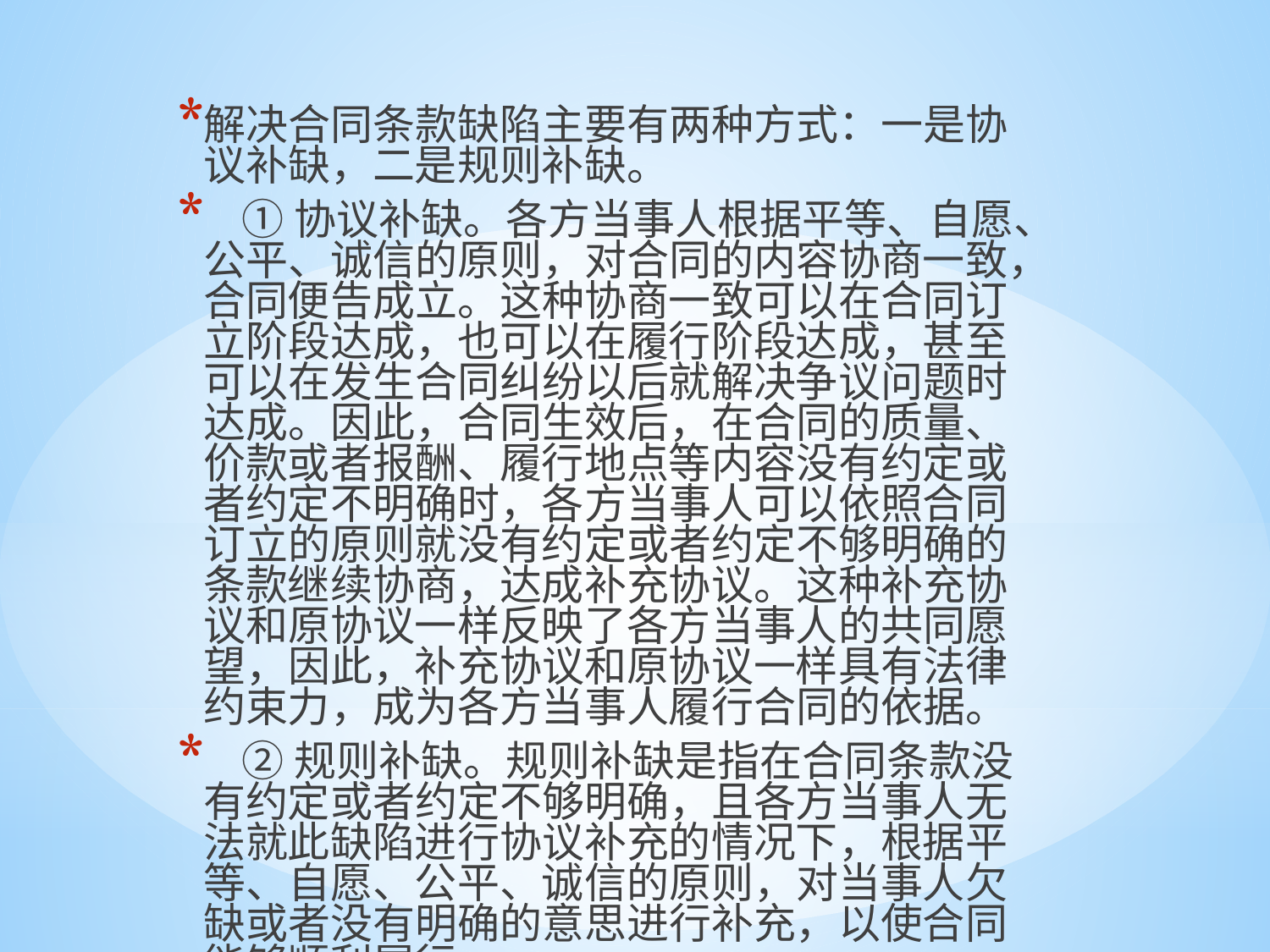

解决合同条款缺陷主要有两种方式：一是协议补缺，二是规则补缺。
    ①协议补缺。各方当事人根据平等、自愿、公平、诚信的原则，对合同的内容协商一致，合同便告成立。这种协商一致可以在合同订立阶段达成，也可以在履行阶段达成，甚至可以在发生合同纠纷以后就解决争议问题时达成。因此，合同生效后，在合同的质量、价款或者报酬、履行地点等内容没有约定或者约定不明确时，各方当事人可以依照合同订立的原则就没有约定或者约定不够明确的条款继续协商，达成补充协议。这种补充协议和原协议一样反映了各方当事人的共同愿望，因此，补充协议和原协议一样具有法律约束力，成为各方当事人履行合同的依据。
    ②规则补缺。规则补缺是指在合同条款没有约定或者约定不够明确，且各方当事人无法就此缺陷进行协议补充的情况下，根据平等、自愿、公平、诚信的原则，对当事人欠缺或者没有明确的意思进行补充，以使合同能够顺利履行。
#